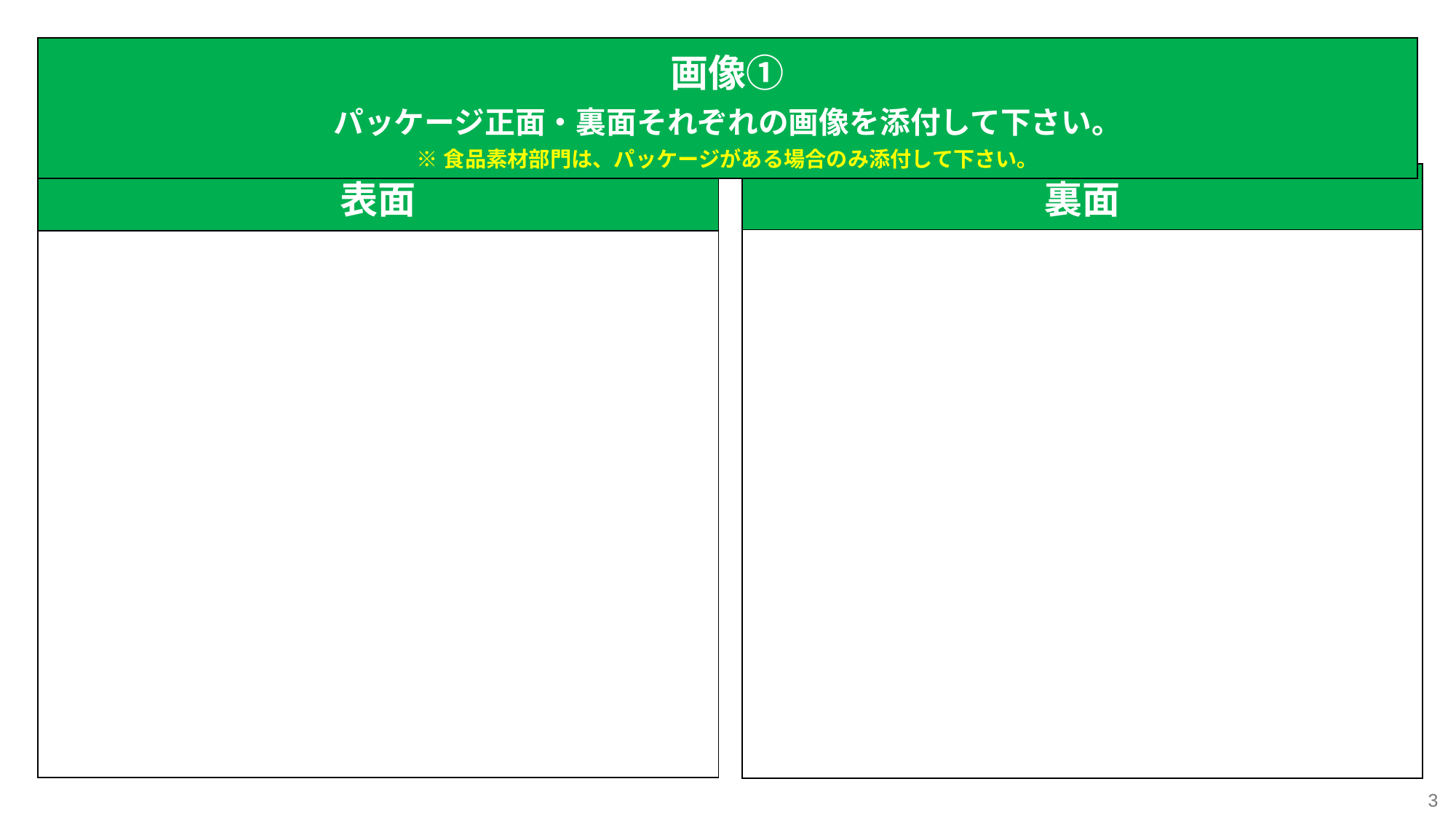

| 画像① パッケージ正面・裏面それぞれの画像を添付して下さい。 ※食品素材部門は、パッケージがある場合のみ添付して下さい。 |
| --- |
| 表面 |
| --- |
|  |
| 裏面 |
| --- |
|  |
3